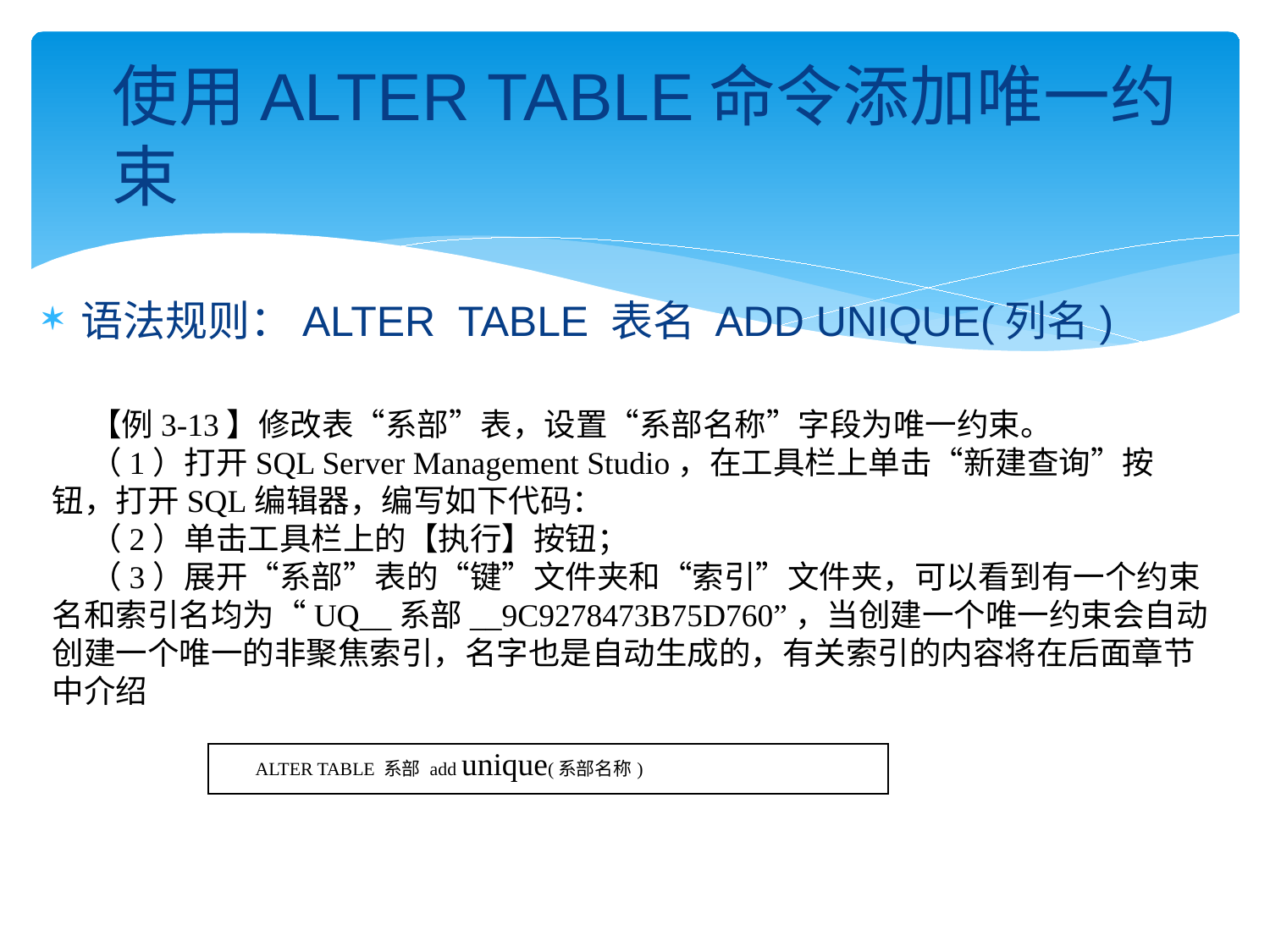

# 使用ALTER TABLE命令添加唯一约束
语法规则：ALTER  TABLE 表名 ADD UNIQUE(列名)
【例3-13】修改表“系部”表，设置“系部名称”字段为唯一约束。
（1）打开SQL Server Management Studio，在工具栏上单击“新建查询”按钮，打开SQL编辑器，编写如下代码：
（2）单击工具栏上的【执行】按钮；
（3）展开“系部”表的“键”文件夹和“索引”文件夹，可以看到有一个约束名和索引名均为“UQ__系部__9C9278473B75D760”，当创建一个唯一约束会自动创建一个唯一的非聚焦索引，名字也是自动生成的，有关索引的内容将在后面章节中介绍
| ALTER TABLE 系部 add unique(系部名称) |
| --- |